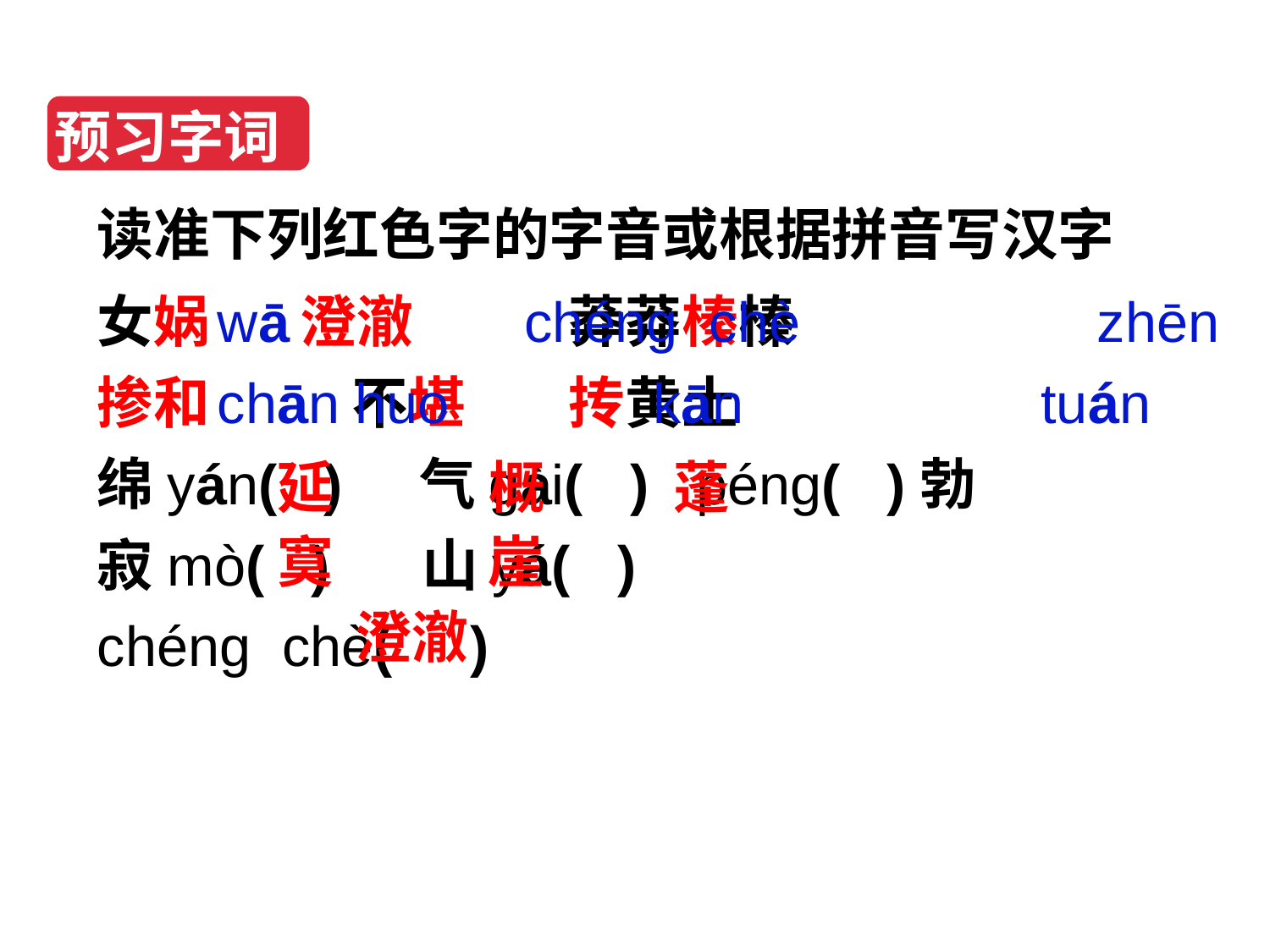

预习字词

读准下列红色字的字音或根据拼音写汉字
女娲       澄澈            莽莽榛榛
掺和           不堪        抟黄土
绵yán(   )    气gài(   )   péng(   )勃
寂mò(   )     山yá(   )
chénɡ  chè(     )

wā               chénɡ  chè                   zhēn
chān huo             kān                   tuán
延            概          蓬
寞            崖
     澄澈